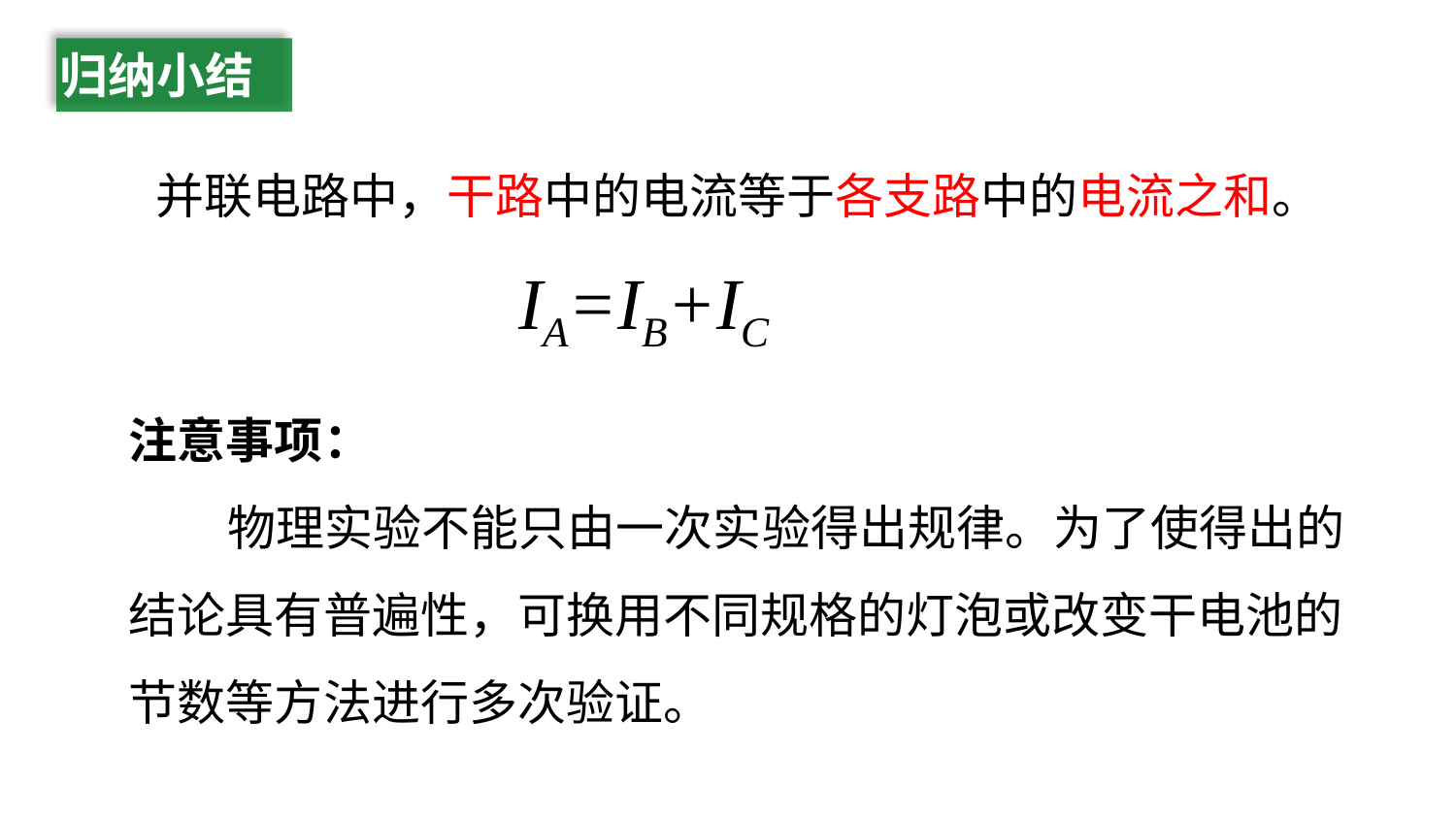

归纳小结

并联电路中，干路中的电流等于各支路中的电流之和。
IA=IB+IC
注意事项：
        物理实验不能只由一次实验得出规律。为了使得出的结论具有普遍性，可换用不同规格的灯泡或改变干电池的节数等方法进行多次验证。